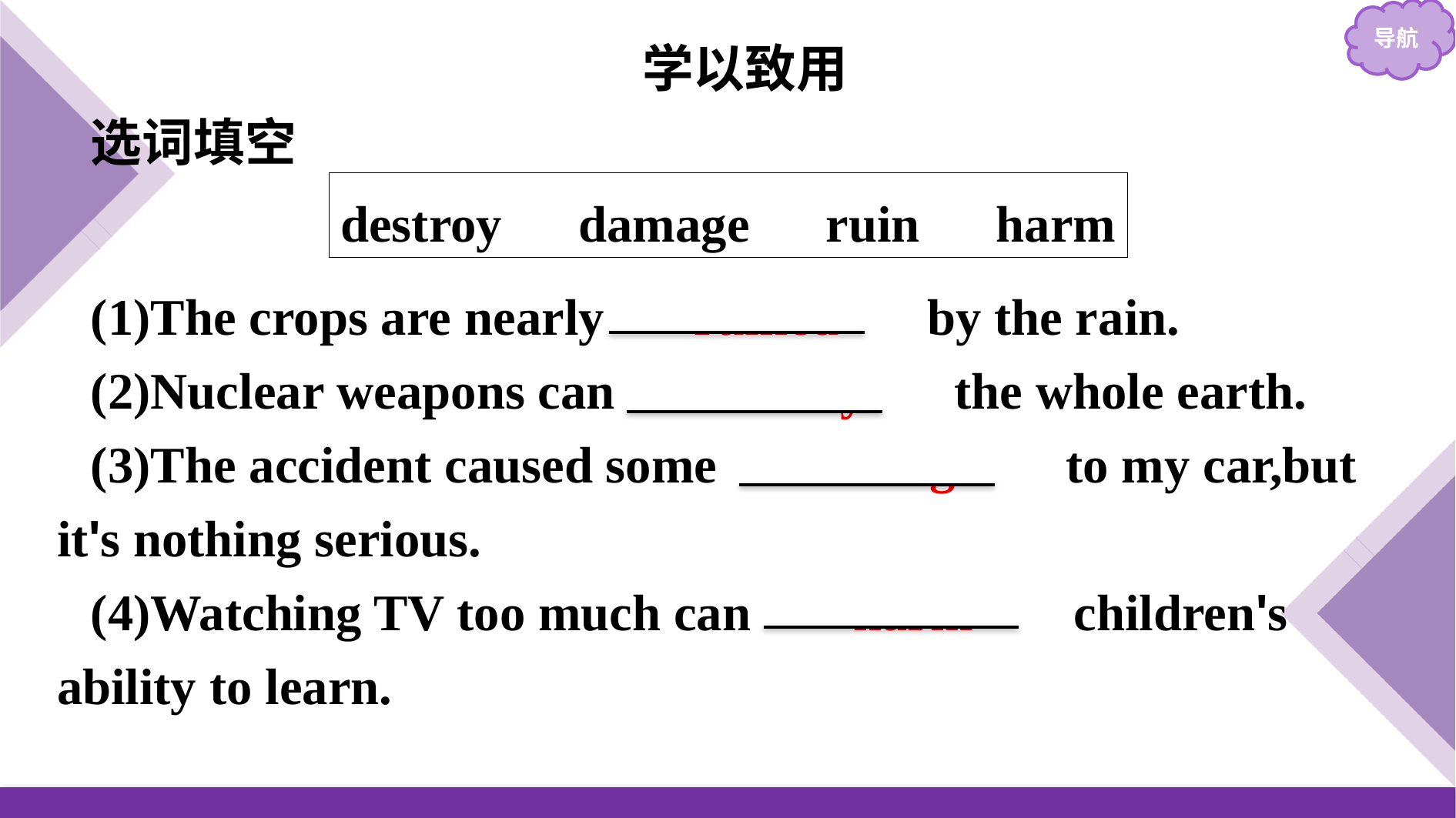

学以致用
选词填空
destroy　damage　ruin　harm
(1)The crops are nearly 　ruined　 by the rain.
(2)Nuclear weapons can 　destroy　 the whole earth.
(3)The accident caused some 　damage　 to my car,but it's nothing serious.
(4)Watching TV too much can 　 harm 　 children's ability to learn.